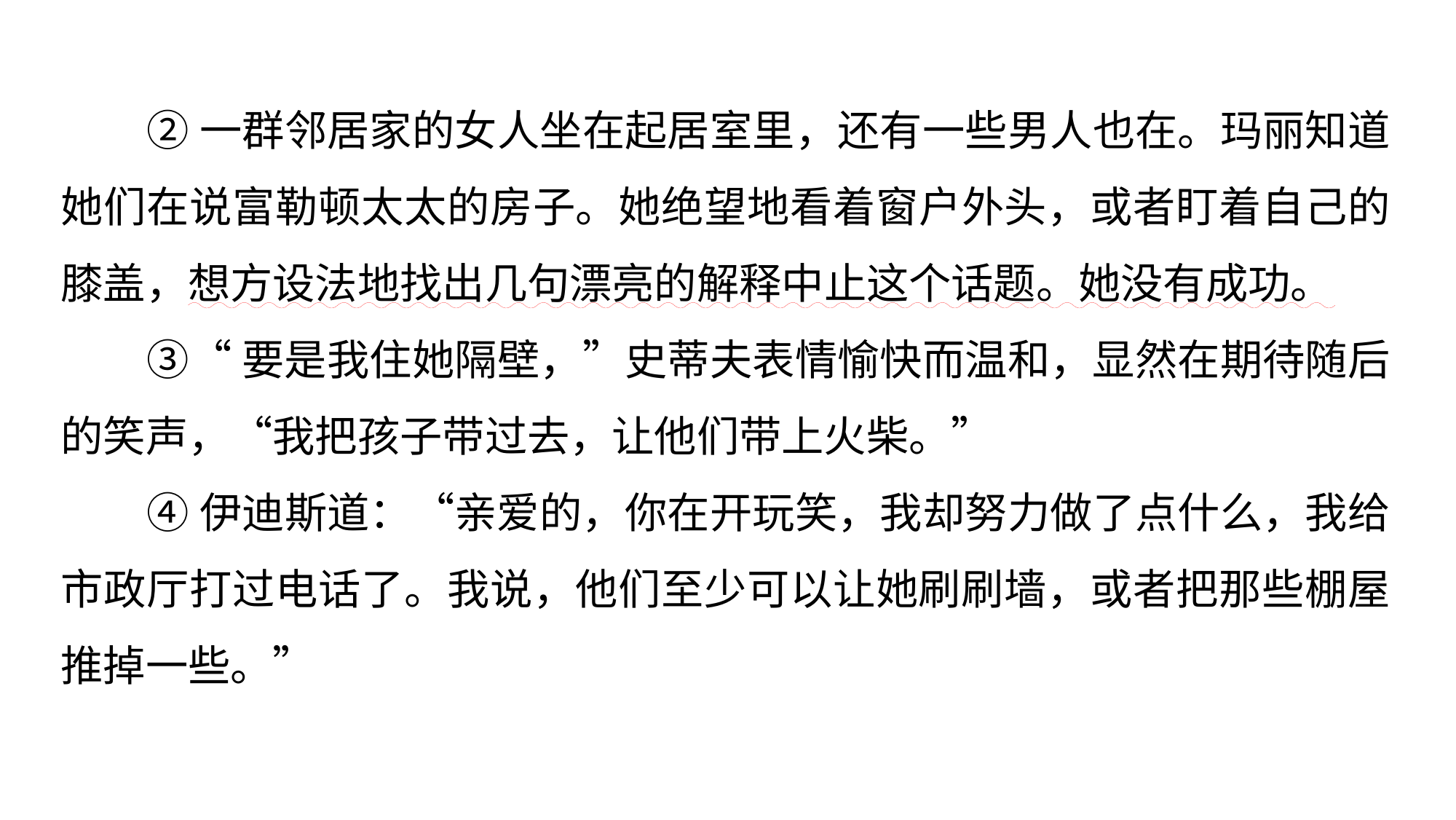

②一群邻居家的女人坐在起居室里，还有一些男人也在。玛丽知道她们在说富勒顿太太的房子。她绝望地看着窗户外头，或者盯着自己的膝盖，想方设法地找出几句漂亮的解释中止这个话题。她没有成功。
③“要是我住她隔壁，”史蒂夫表情愉快而温和，显然在期待随后的笑声，“我把孩子带过去，让他们带上火柴。”
④伊迪斯道：“亲爱的，你在开玩笑，我却努力做了点什么，我给市政厅打过电话了。我说，他们至少可以让她刷刷墙，或者把那些棚屋推掉一些。”